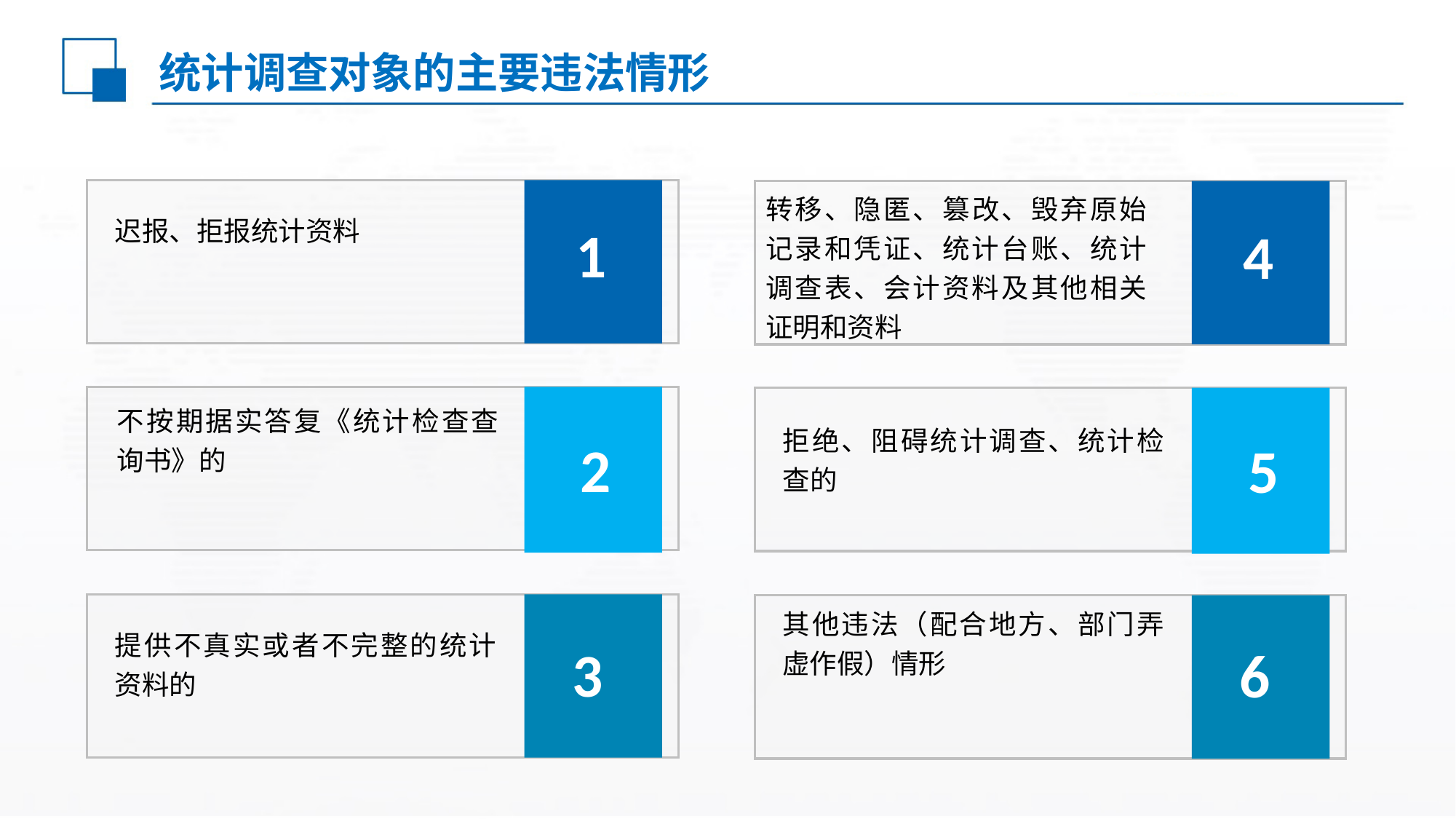

统计调查对象的主要违法情形
转移、隐匿、篡改、毁弃原始记录和凭证、统计台账、统计调查表、会计资料及其他相关证明和资料

4

拒绝、阻碍统计调查、统计检查的
5
其他违法（配合地方、部门弄虚作假）情形

6

迟报、拒报统计资料
1

不按期据实答复《统计检查查询书》的
2

提供不真实或者不完整的统计资料的
3